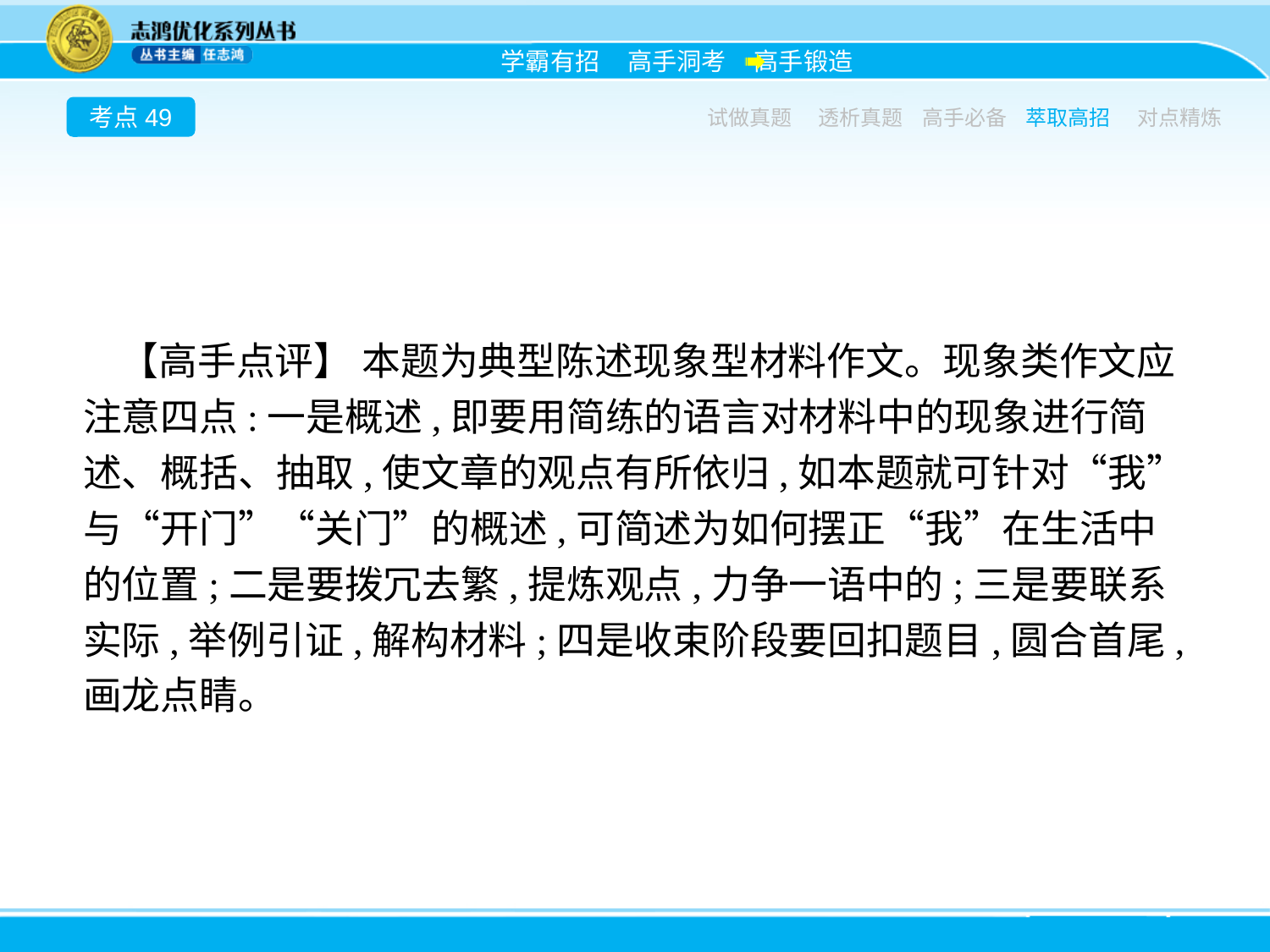

考点49
试做真题
透析真题
高手必备
萃取高招
对点精炼
【高手点评】 本题为典型陈述现象型材料作文。现象类作文应注意四点:一是概述,即要用简练的语言对材料中的现象进行简述、概括、抽取,使文章的观点有所依归,如本题就可针对“我”与“开门”“关门”的概述,可简述为如何摆正“我”在生活中的位置;二是要拨冗去繁,提炼观点,力争一语中的;三是要联系实际,举例引证,解构材料;四是收束阶段要回扣题目,圆合首尾,画龙点睛。